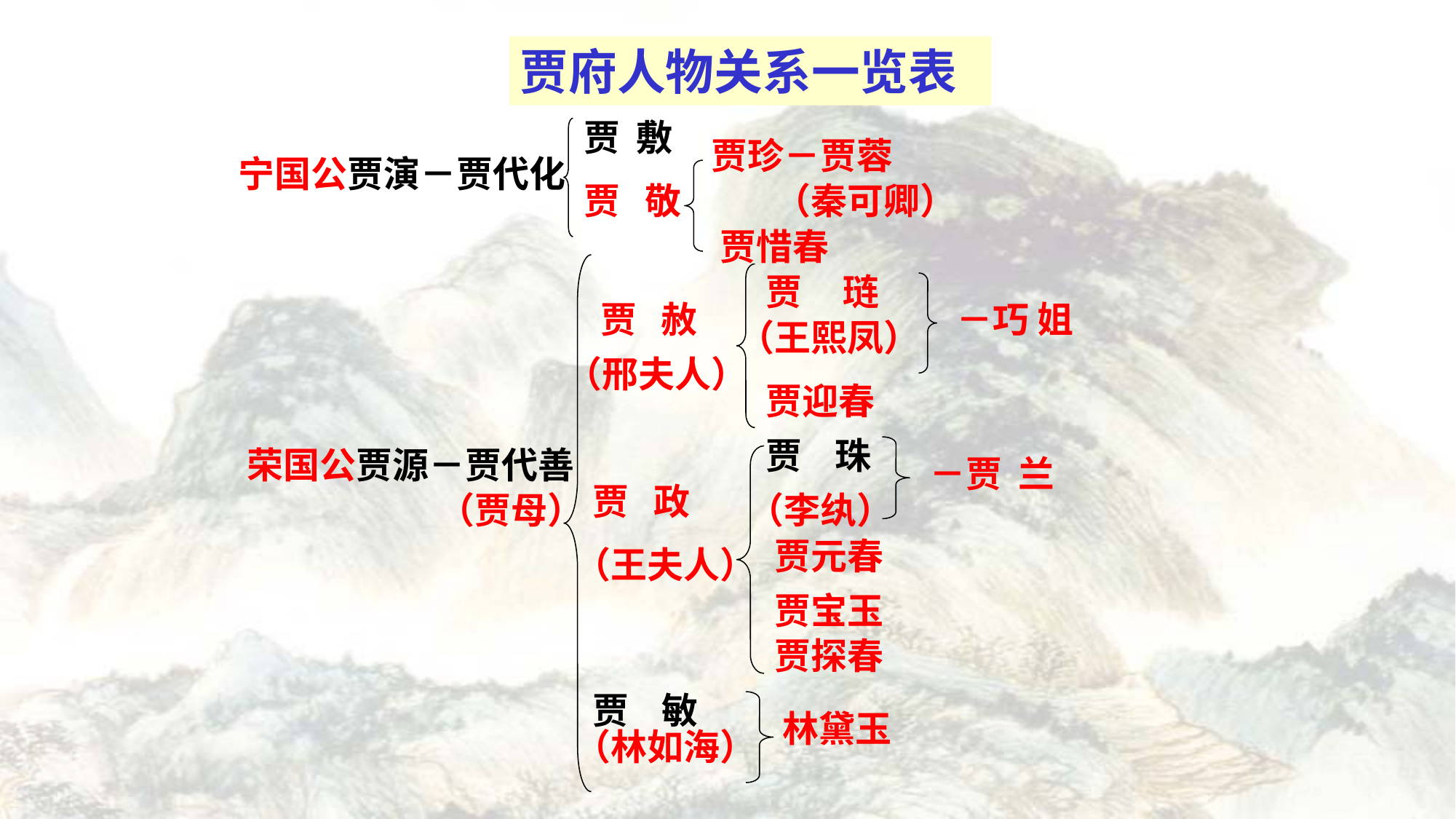

贾府人物关系一览表
贾  敷

贾珍－贾蓉
宁国公贾演－贾代化

贾   敬
（秦可卿）
贾惜春

贾     琏

 贾   赦

－巧 姐

（王熙凤）
（邢夫人）
贾迎春

贾    珠

荣国公贾源－贾代善

－贾  兰

贾   政
（贾母）
（李纨）
贾元春
（王夫人）
贾宝玉

贾探春
贾    敏

 林黛玉

（林如海）
19